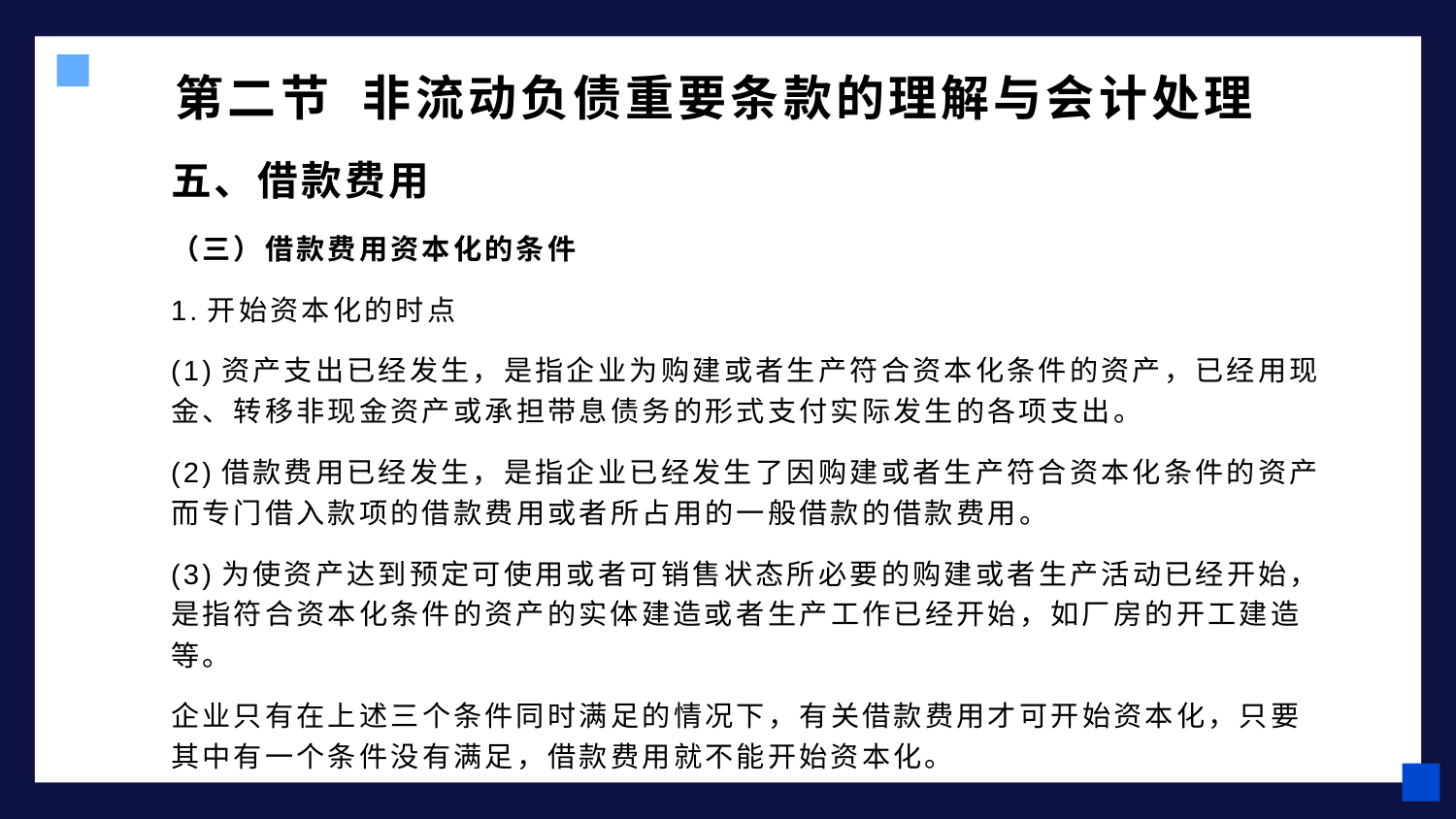

# 第二节  非流动负债重要条款的理解与会计处理
五、借款费用
（三）借款费用资本化的条件
1.开始资本化的时点
(1)资产支出已经发生，是指企业为购建或者生产符合资本化条件的资产，已经用现金、转移非现金资产或承担带息债务的形式支付实际发生的各项支出。
(2)借款费用已经发生，是指企业已经发生了因购建或者生产符合资本化条件的资产而专门借入款项的借款费用或者所占用的一般借款的借款费用。
(3)为使资产达到预定可使用或者可销售状态所必要的购建或者生产活动已经开始，是指符合资本化条件的资产的实体建造或者生产工作已经开始，如厂房的开工建造等。
企业只有在上述三个条件同时满足的情况下，有关借款费用才可开始资本化，只要其中有一个条件没有满足，借款费用就不能开始资本化。